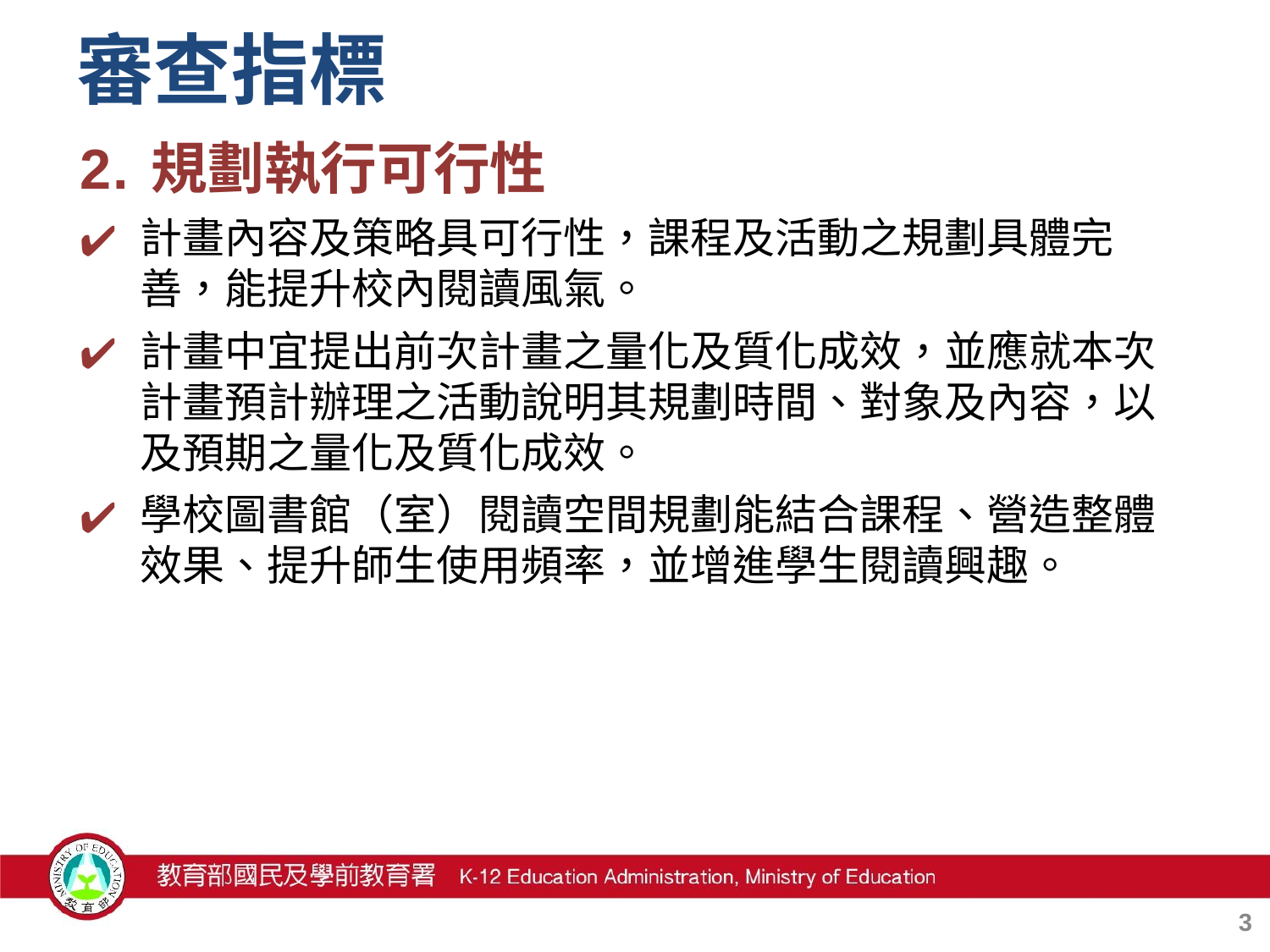

# 審查指標
規劃執行可行性
計畫內容及策略具可行性，課程及活動之規劃具體完善，能提升校內閱讀風氣。
計畫中宜提出前次計畫之量化及質化成效，並應就本次計畫預計辦理之活動說明其規劃時間、對象及內容，以及預期之量化及質化成效。
學校圖書館（室）閱讀空間規劃能結合課程、營造整體效果、提升師生使用頻率，並增進學生閱讀興趣。

3